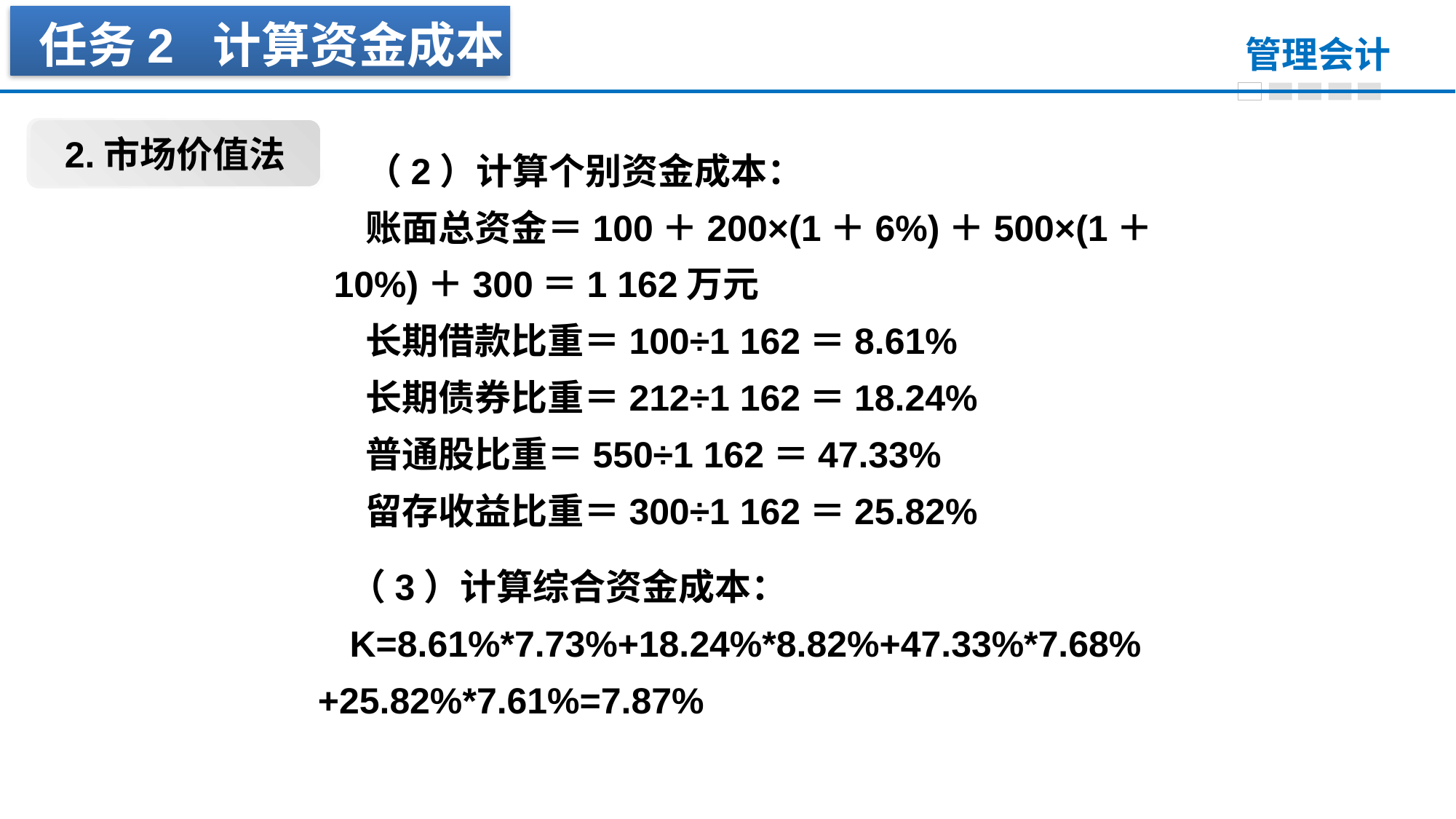

任务2  计算资金成本

2.市场价值法
（2）计算个别资金成本：
账面总资金＝100＋200×(1＋6%)＋500×(1＋10%)＋300＝1 162万元
长期借款比重＝100÷1 162＝8.61%
长期债券比重＝212÷1 162＝18.24%
普通股比重＝550÷1 162＝47.33%
留存收益比重＝300÷1 162＝25.82%

（3）计算综合资金成本：
K=8.61%*7.73%+18.24%*8.82%+47.33%*7.68%+25.82%*7.61%=7.87%